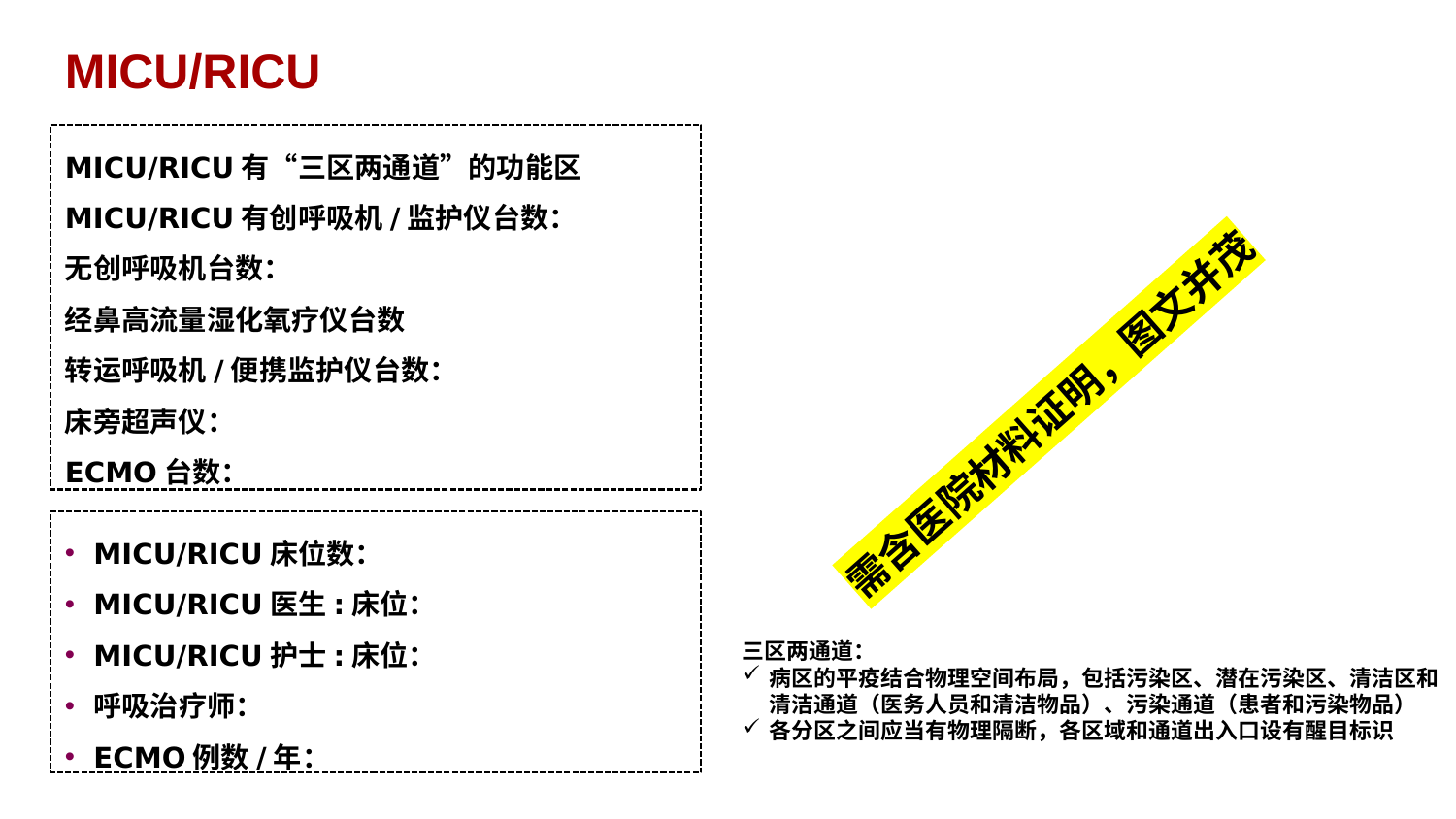

# MICU/RICU
MICU/RICU有“三区两通道”的功能区
MICU/RICU有创呼吸机/监护仪台数：
无创呼吸机台数：
经鼻高流量湿化氧疗仪台数
转运呼吸机/便携监护仪台数：
床旁超声仪：
ECMO台数：
需含医院材料证明，图文并茂
MICU/RICU床位数：
MICU/RICU医生:床位：
MICU/RICU护士:床位：
呼吸治疗师：
ECMO例数/年：

三区两通道：
病区的平疫结合物理空间布局，包括污染区、潜在污染区、清洁区和清洁通道（医务人员和清洁物品）、污染通道（患者和污染物品）
各分区之间应当有物理隔断，各区域和通道出入口设有醒目标识